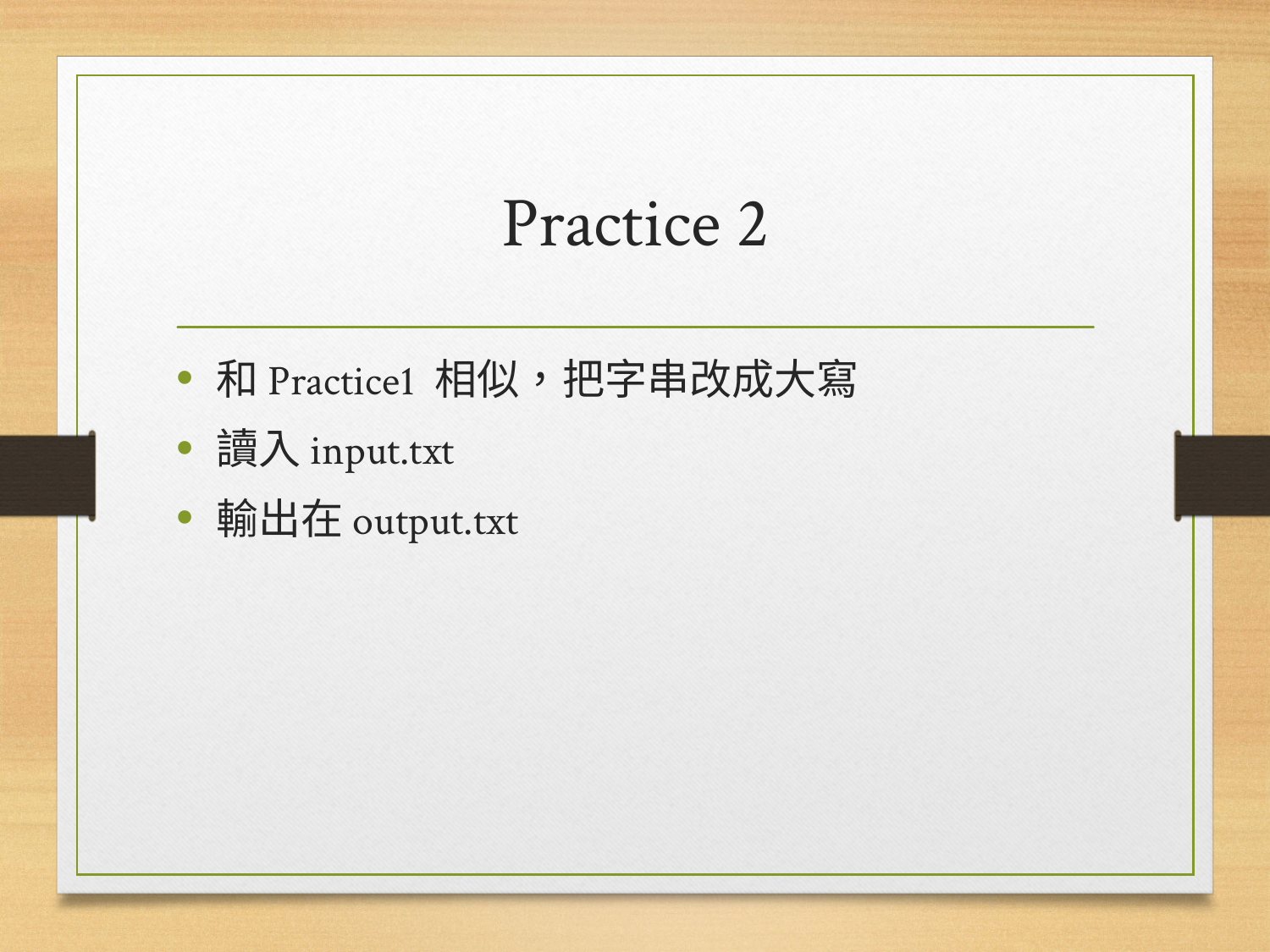

# Practice 2
和Practice1 相似，把字串改成大寫
讀入input.txt
輸出在output.txt